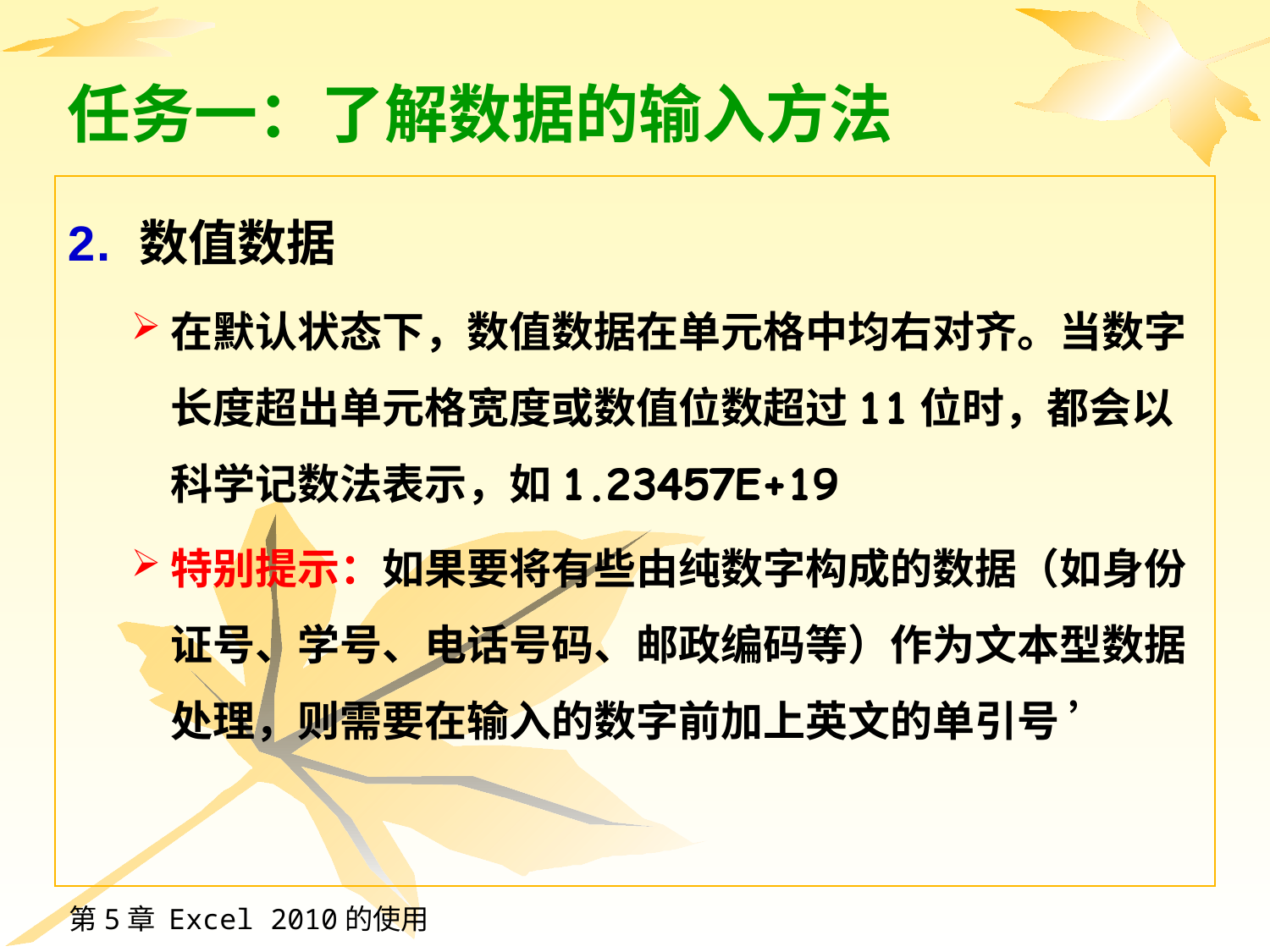

# 任务一：了解数据的输入方法
数值数据
在默认状态下，数值数据在单元格中均右对齐。当数字长度超出单元格宽度或数值位数超过11位时，都会以科学记数法表示，如1.23457E+19
特别提示：如果要将有些由纯数字构成的数据（如身份证号、学号、电话号码、邮政编码等）作为文本型数据处理，则需要在输入的数字前加上英文的单引号 ’